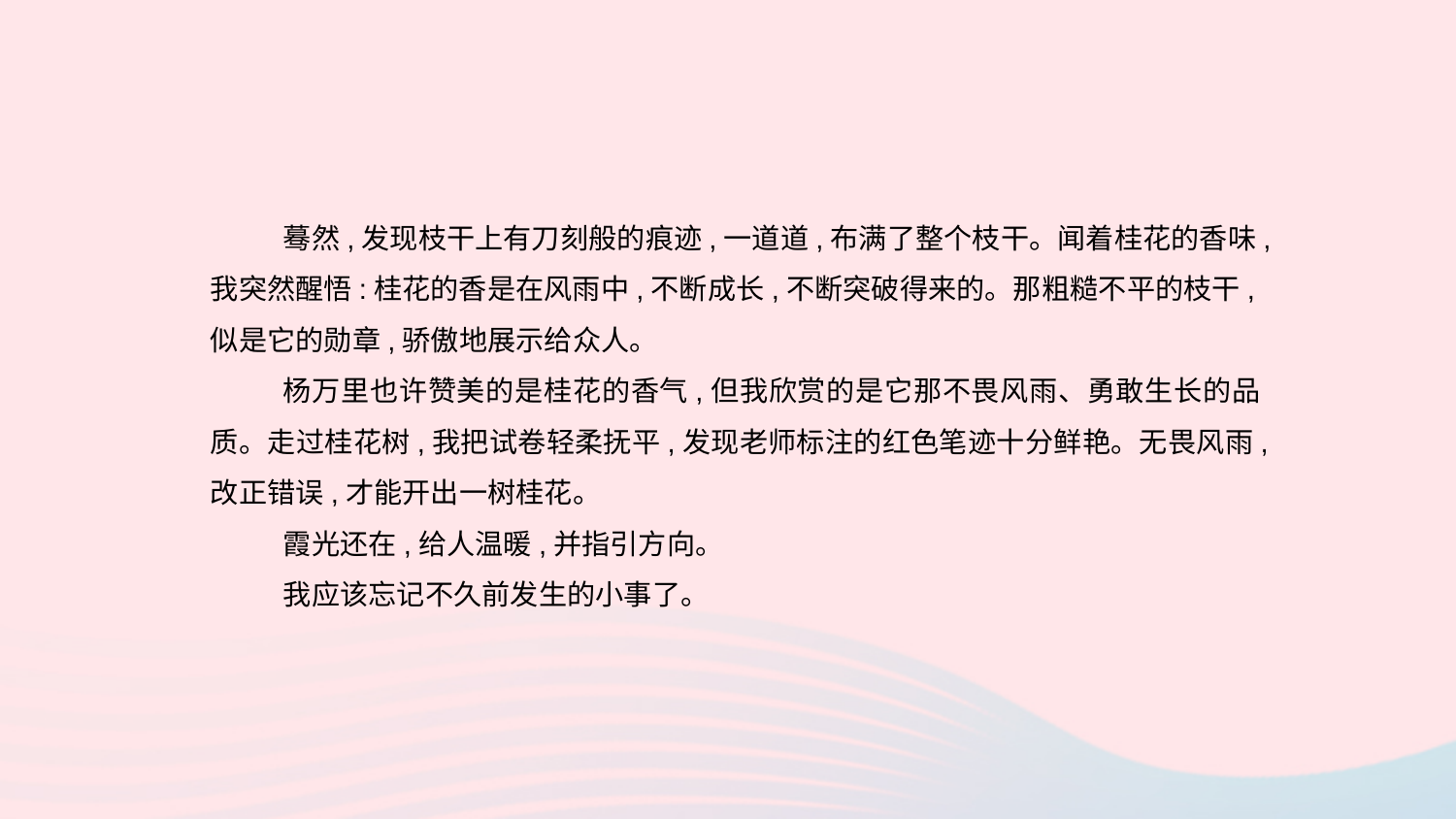

蓦然,发现枝干上有刀刻般的痕迹,一道道,布满了整个枝干。闻着桂花的香味,我突然醒悟:桂花的香是在风雨中,不断成长,不断突破得来的。那粗糙不平的枝干,似是它的勋章,骄傲地展示给众人。
杨万里也许赞美的是桂花的香气,但我欣赏的是它那不畏风雨、勇敢生长的品质。走过桂花树,我把试卷轻柔抚平,发现老师标注的红色笔迹十分鲜艳。无畏风雨,改正错误,才能开出一树桂花。
霞光还在,给人温暖,并指引方向。
我应该忘记不久前发生的小事了。